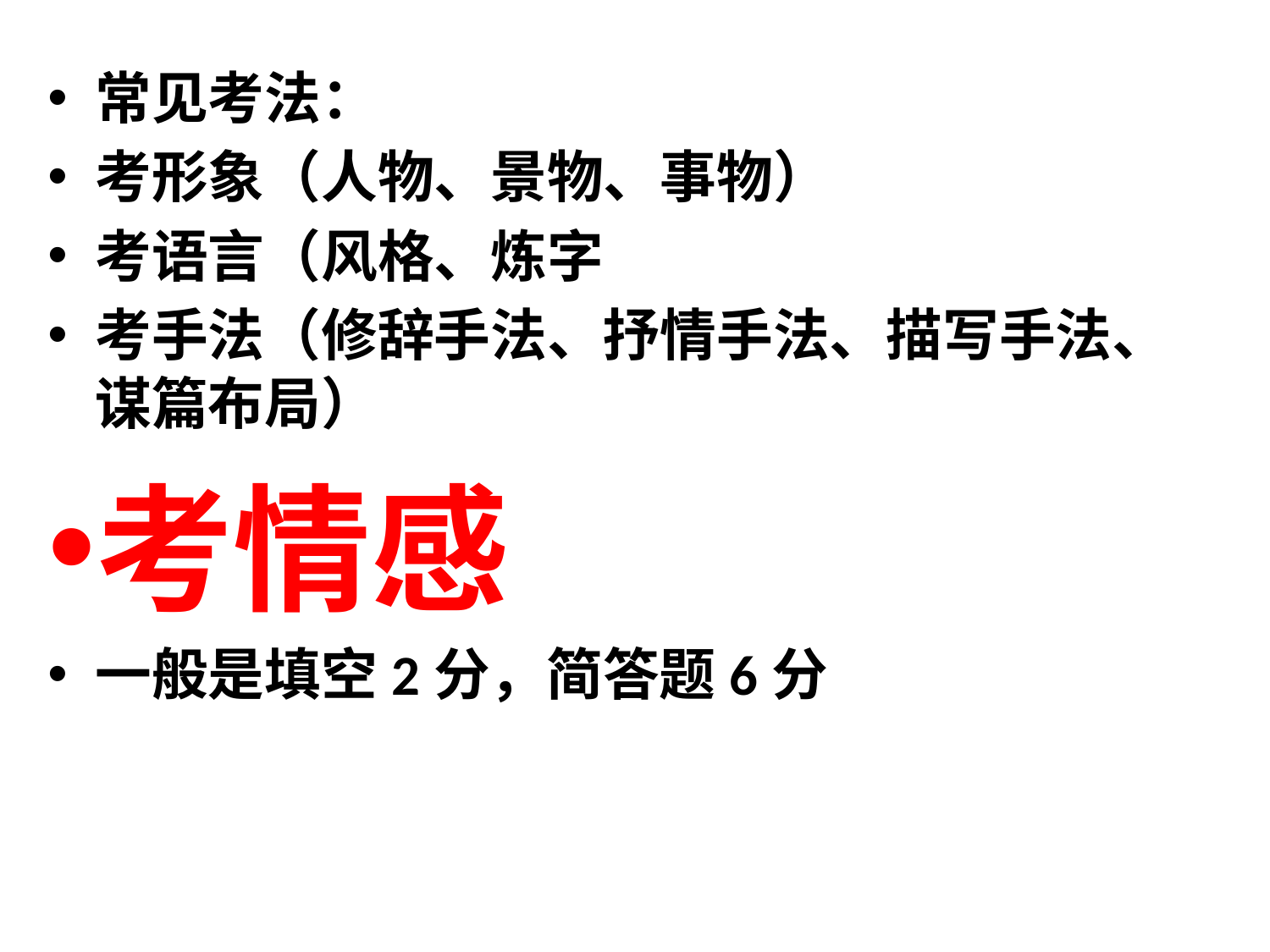

常见考法：
考形象（人物、景物、事物）
考语言（风格、炼字
考手法（修辞手法、抒情手法、描写手法、谋篇布局）
考情感
一般是填空2分，简答题6分